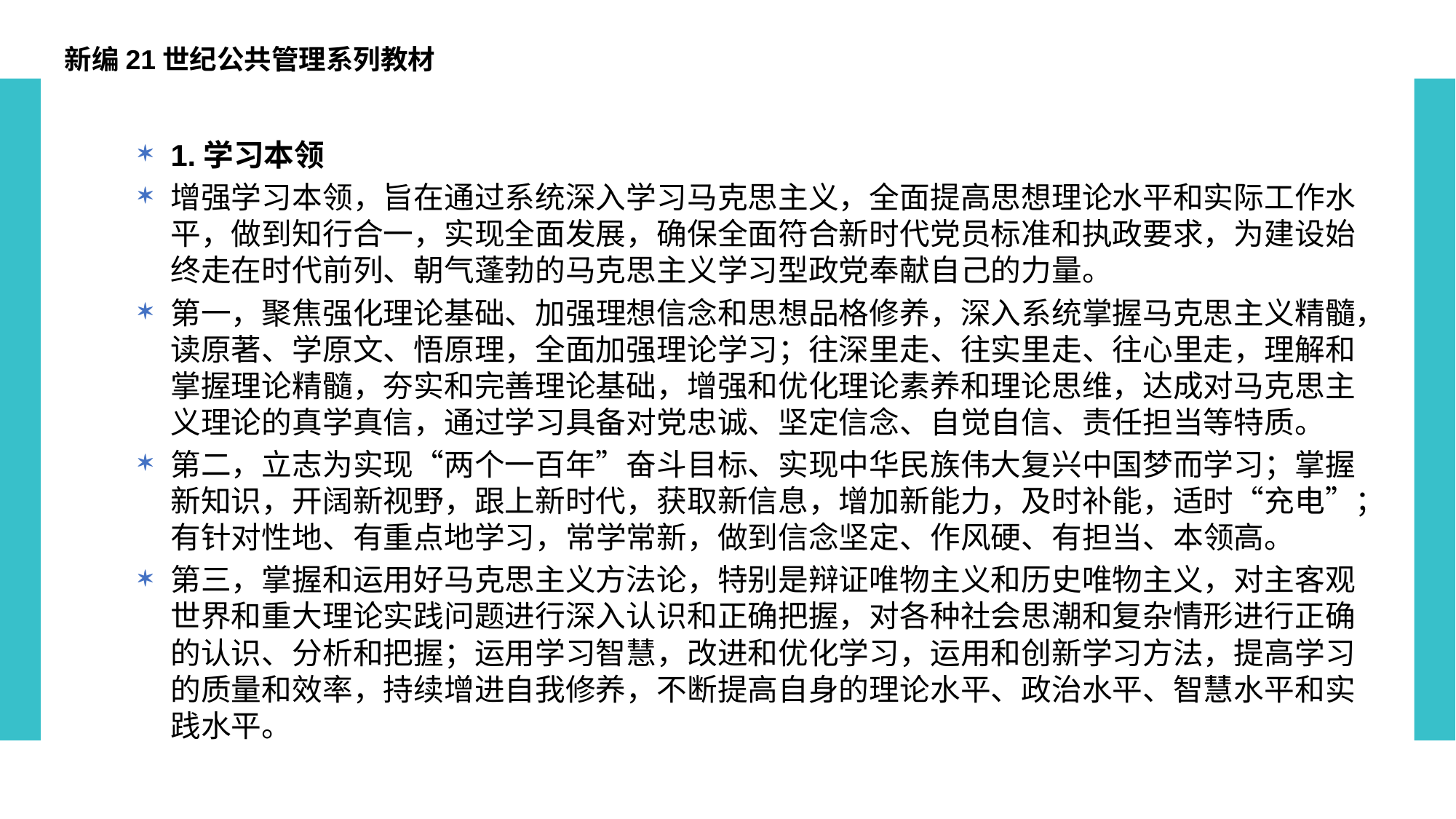

新编21世纪公共管理系列教材
1.学习本领
增强学习本领，旨在通过系统深入学习马克思主义，全面提高思想理论水平和实际工作水平，做到知行合一，实现全面发展，确保全面符合新时代党员标准和执政要求，为建设始终走在时代前列、朝气蓬勃的马克思主义学习型政党奉献自己的力量。
第一，聚焦强化理论基础、加强理想信念和思想品格修养，深入系统掌握马克思主义精髓，读原著、学原文、悟原理，全面加强理论学习；往深里走、往实里走、往心里走，理解和掌握理论精髓，夯实和完善理论基础，增强和优化理论素养和理论思维，达成对马克思主义理论的真学真信，通过学习具备对党忠诚、坚定信念、自觉自信、责任担当等特质。
第二，立志为实现“两个一百年”奋斗目标、实现中华民族伟大复兴中国梦而学习；掌握新知识，开阔新视野，跟上新时代，获取新信息，增加新能力，及时补能，适时“充电”；有针对性地、有重点地学习，常学常新，做到信念坚定、作风硬、有担当、本领高。
第三，掌握和运用好马克思主义方法论，特别是辩证唯物主义和历史唯物主义，对主客观世界和重大理论实践问题进行深入认识和正确把握，对各种社会思潮和复杂情形进行正确的认识、分析和把握；运用学习智慧，改进和优化学习，运用和创新学习方法，提高学习的质量和效率，持续增进自我修养，不断提高自身的理论水平、政治水平、智慧水平和实践水平。